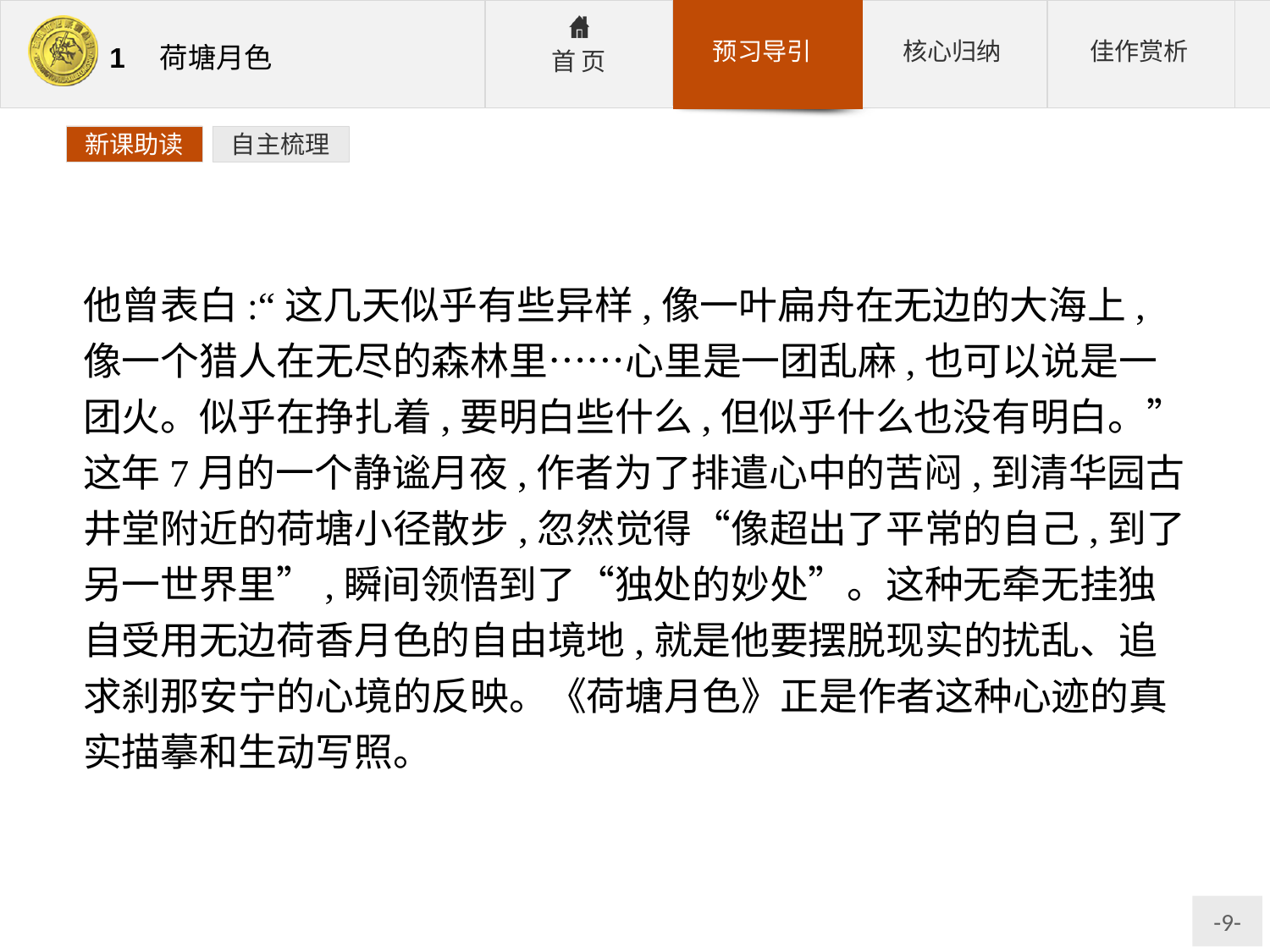

新课助读
自主梳理
他曾表白:“这几天似乎有些异样,像一叶扁舟在无边的大海上,像一个猎人在无尽的森林里……心里是一团乱麻,也可以说是一团火。似乎在挣扎着,要明白些什么,但似乎什么也没有明白。”这年7月的一个静谧月夜,作者为了排遣心中的苦闷,到清华园古井堂附近的荷塘小径散步,忽然觉得“像超出了平常的自己,到了另一世界里”,瞬间领悟到了“独处的妙处”。这种无牵无挂独自受用无边荷香月色的自由境地,就是他要摆脱现实的扰乱、追求刹那安宁的心境的反映。《荷塘月色》正是作者这种心迹的真实描摹和生动写照。